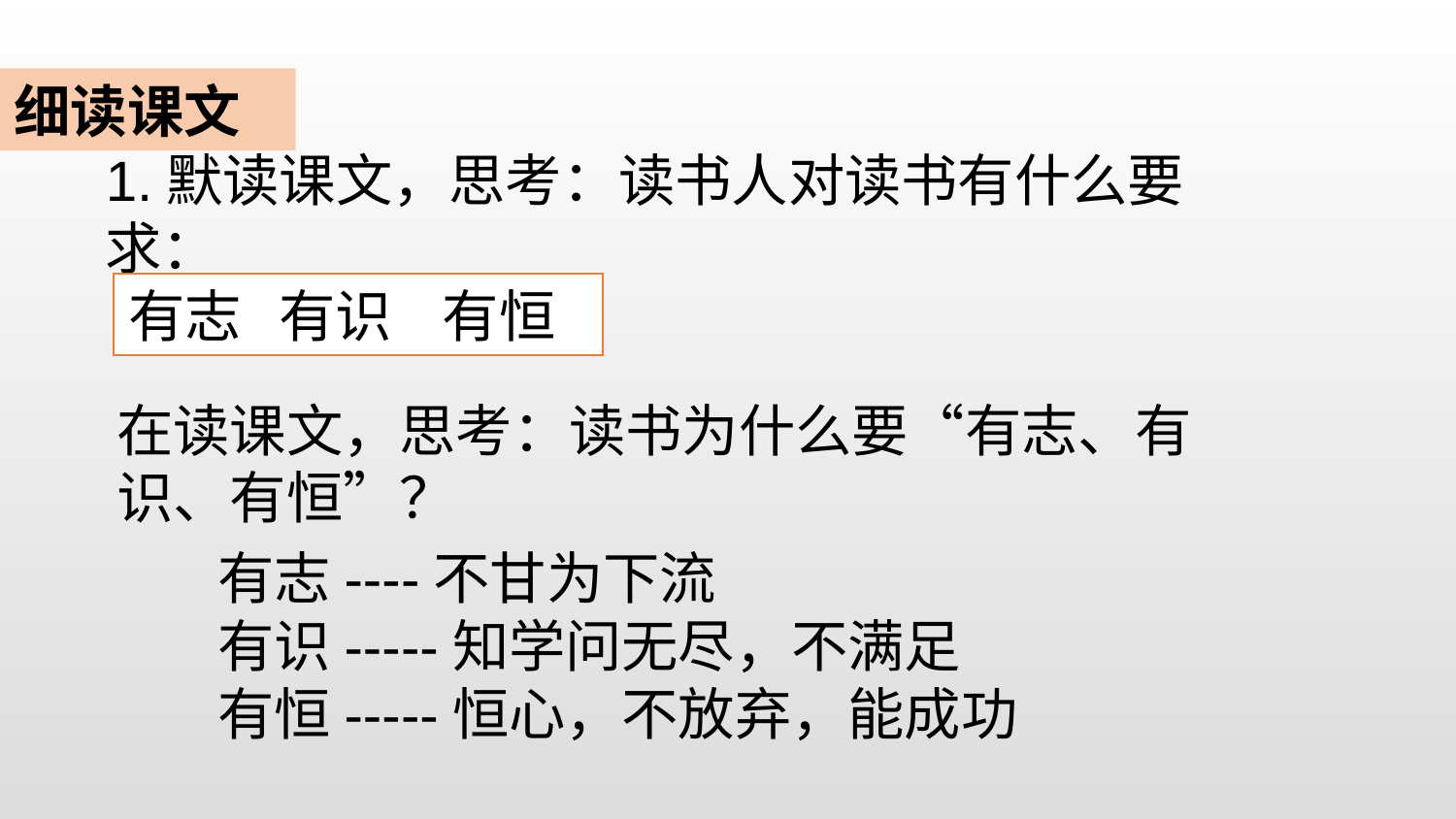

细读课文
1.默读课文，思考：读书人对读书有什么要求：
有志   有识    有恒
在读课文，思考：读书为什么要“有志、有识、有恒”？
      有志----不甘为下流
      有识-----知学问无尽，不满足
      有恒-----恒心，不放弃，能成功